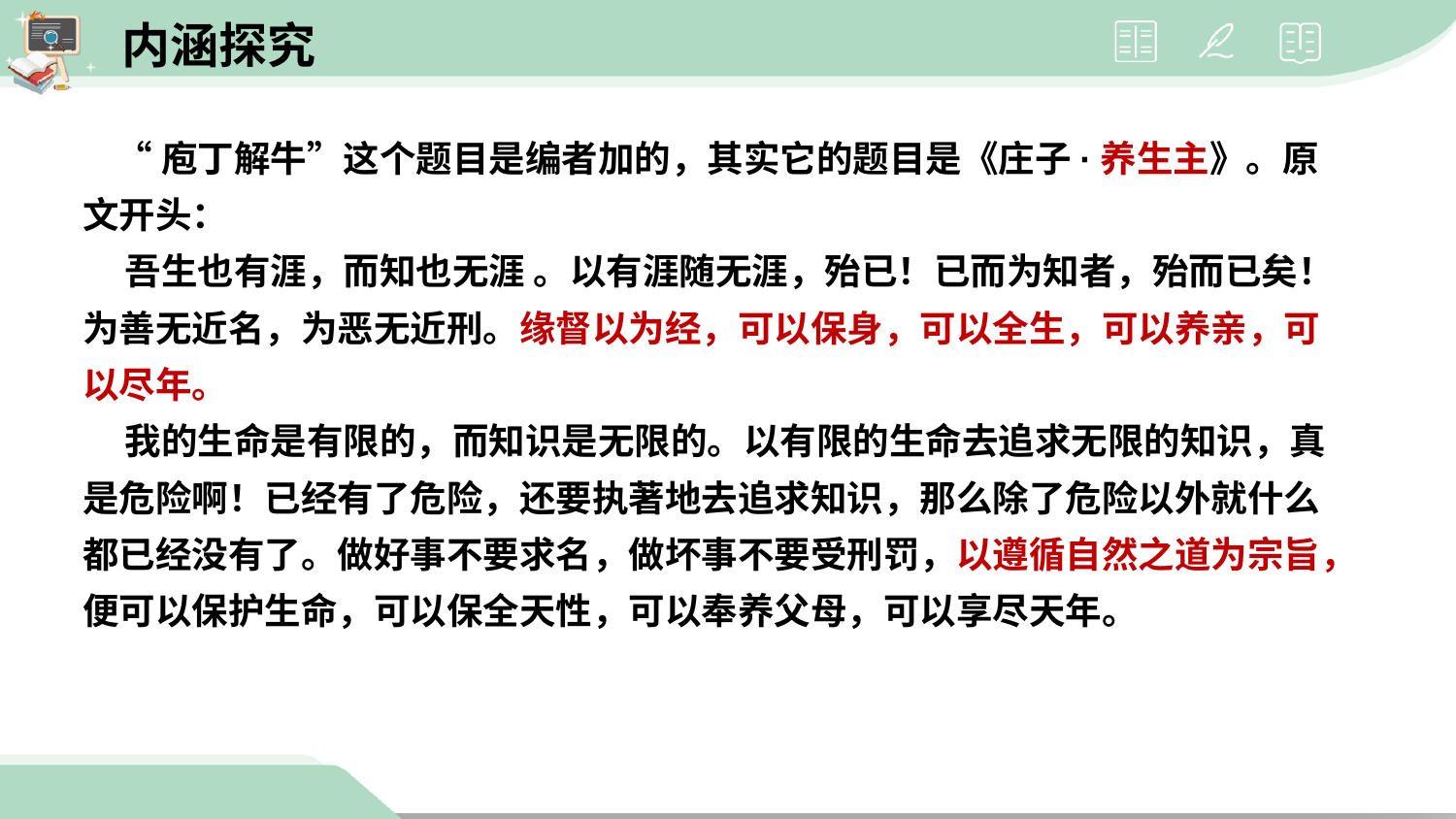

内涵探究
    “庖丁解牛”这个题目是编者加的，其实它的题目是《庄子·养生主》。原文开头：
    吾生也有涯，而知也无涯 。以有涯随无涯，殆已！已而为知者，殆而已矣！为善无近名，为恶无近刑。缘督以为经，可以保身，可以全生，可以养亲，可以尽年。
    我的生命是有限的，而知识是无限的。以有限的生命去追求无限的知识，真是危险啊！已经有了危险，还要执著地去追求知识，那么除了危险以外就什么都已经没有了。做好事不要求名，做坏事不要受刑罚，以遵循自然之道为宗旨，便可以保护生命，可以保全天性，可以奉养父母，可以享尽天年。